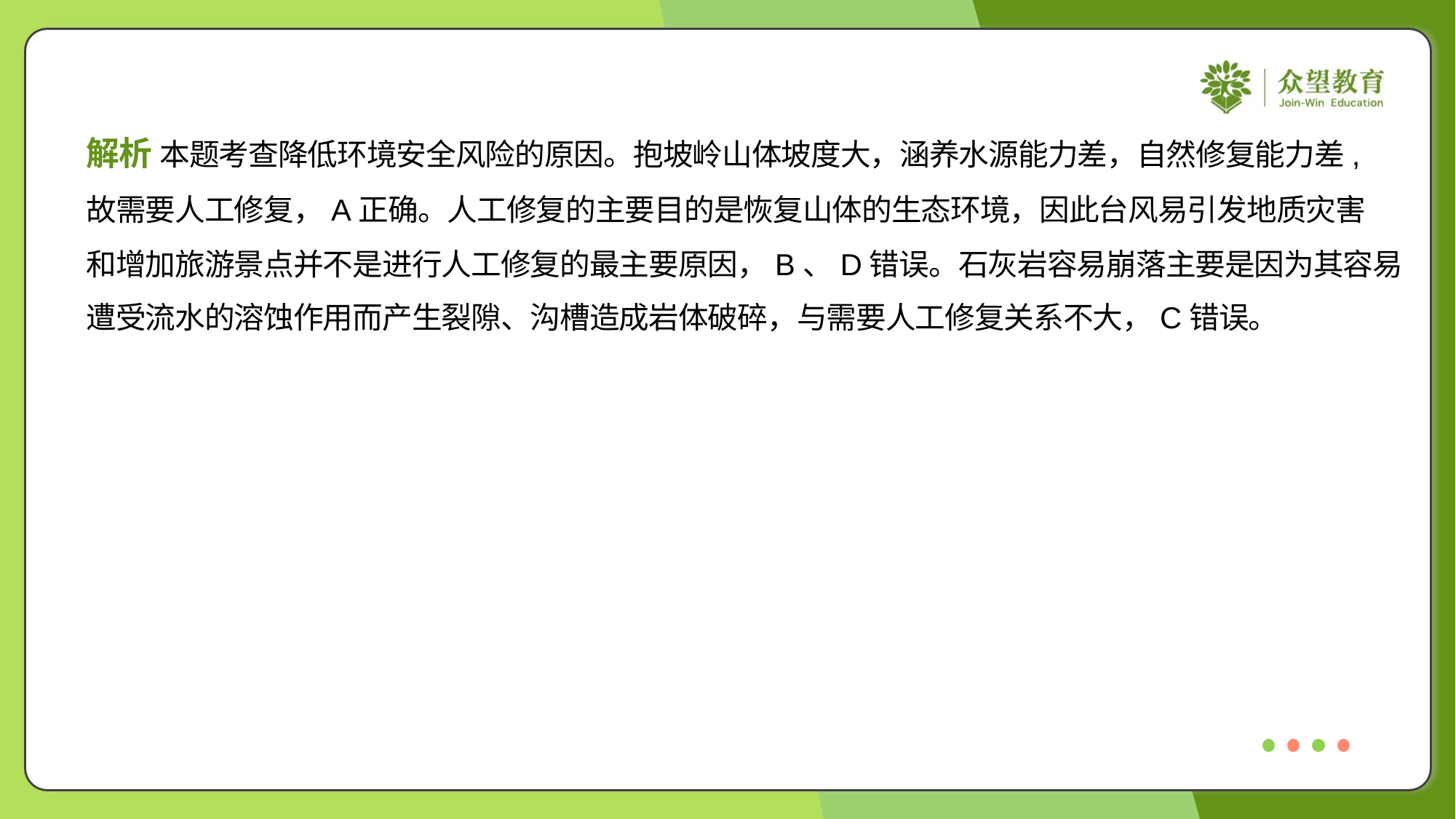

解析 本题考查降低环境安全风险的原因。抱坡岭山体坡度大，涵养水源能力差，自然修复能力差,
故需要人工修复，A正确。人工修复的主要目的是恢复山体的生态环境，因此台风易引发地质灾害
和增加旅游景点并不是进行人工修复的最主要原因，B、D错误。石灰岩容易崩落主要是因为其容易
遭受流水的溶蚀作用而产生裂隙、沟槽造成岩体破碎，与需要人工修复关系不大，C错误。